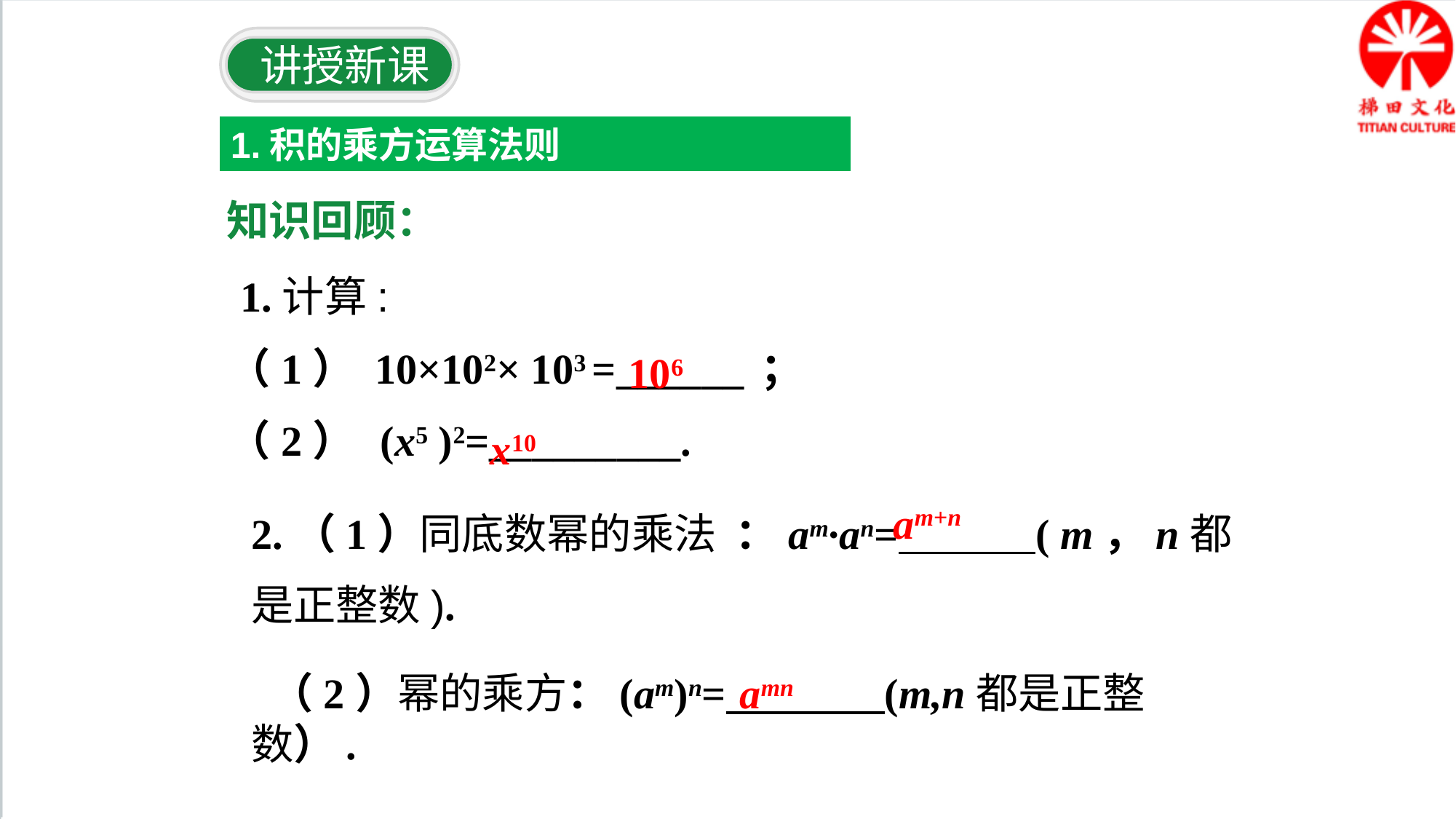

讲授新课
1.积的乘方运算法则
知识回顾：
 1.计算:
（1） 10×102× 103 =______ ；
（2）  (x5 )2=_________.
106
x10
2.（1）同底数幂的乘法  ：am·an=             ( m，n都是正整数).
am+n
 （2）幂的乘方：(am)n=               (m,n都是正整数）.
amn